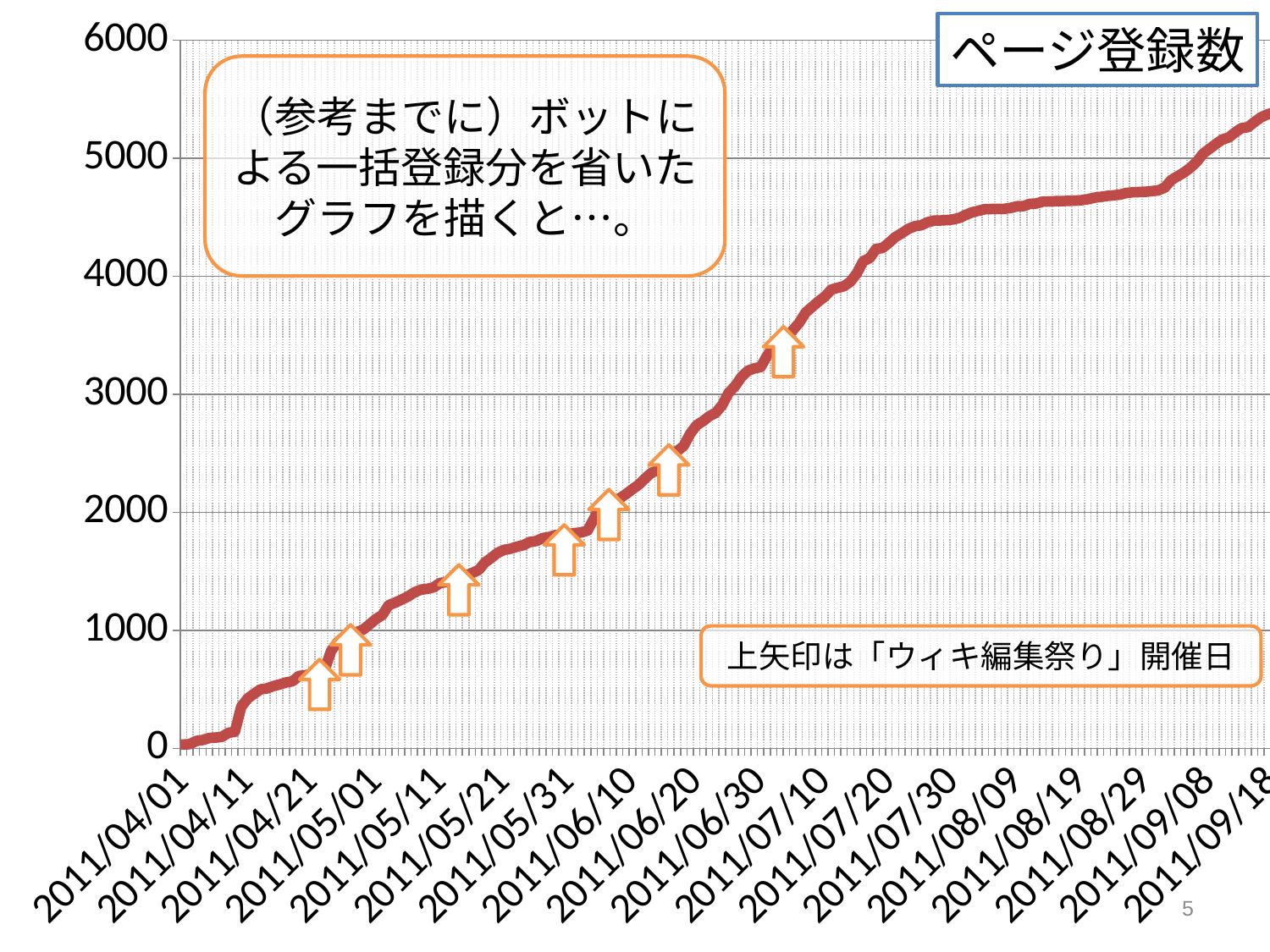

### Chart

| Category | page created (not bot) |
|---|---|
| 40626 | 1.0 |
| 40627 | 4.0 |
| 40628 | 0.0 |
| 40629 | 15.0 |
| 40634 | 32.0 |
| 40635 | 35.0 |
| 40636 | 62.0 |
| 40637 | 70.0 |
| 40638 | 87.0 |
| 40639 | 91.0 |
| 40640 | 97.0 |
| 40641 | 131.0 |
| 40642 | 140.0 |
| 40643 | 351.0 |
| 40644 | 422.0 |
| 40645 | 462.0 |
| 40646 | 499.0 |
| 40647 | 507.0 |
| 40648 | 527.0 |
| 40649 | 541.0 |
| 40650 | 558.0 |
| 40651 | 568.0 |
| 40652 | 613.0 |
| 40653 | 618.0 |
| 40654 | 633.0 |
| 40655 | 648.0 |
| 40656 | 664.0 |
| 40657 | 824.0 |
| 40658 | 898.0 |
| 40659 | 946.0 |
| 40660 | 962.0 |
| 40661 | 984.0 |
| 40662 | 1005.0 |
| 40663 | 1049.0 |
| 40664 | 1095.0 |
| 40665 | 1129.0 |
| 40666 | 1213.0 |
| 40667 | 1234.0 |
| 40668 | 1260.0 |
| 40669 | 1286.0 |
| 40670 | 1321.0 |
| 40671 | 1344.0 |
| 40672 | 1351.0 |
| 40673 | 1364.0 |
| 40674 | 1400.0 |
| 40675 | 1408.0 |
| 40676 | 1422.0 |
| 40677 | 1445.0 |
| 40678 | 1463.0 |
| 40679 | 1485.0 |
| 40680 | 1509.0 |
| 40681 | 1574.0 |
| 40682 | 1614.0 |
| 40683 | 1657.0 |
| 40684 | 1681.0 |
| 40685 | 1691.0 |
| 40686 | 1708.0 |
| 40687 | 1721.0 |
| 40688 | 1748.0 |
| 40689 | 1756.0 |
| 40690 | 1781.0 |
| 40691 | 1789.0 |
| 40692 | 1806.0 |
| 40693 | 1809.0 |
| 40694 | 1815.0 |
| 40695 | 1823.0 |
| 40696 | 1829.0 |
| 40697 | 1845.0 |
| 40698 | 1946.0 |
| 40699 | 2050.0 |
| 40700 | 2082.0 |
| 40701 | 2097.0 |
| 40702 | 2117.0 |
| 40703 | 2154.0 |
| 40704 | 2195.0 |
| 40705 | 2234.0 |
| 40706 | 2288.0 |
| 40707 | 2336.0 |
| 40708 | 2356.0 |
| 40709 | 2424.0 |
| 40710 | 2458.0 |
| 40711 | 2518.0 |
| 40712 | 2563.0 |
| 40713 | 2665.0 |
| 40714 | 2737.0 |
| 40715 | 2772.0 |
| 40716 | 2814.0 |
| 40717 | 2843.0 |
| 40718 | 2908.0 |
| 40719 | 3012.0 |
| 40720 | 3069.0 |
| 40721 | 3146.0 |
| 40722 | 3199.0 |
| 40723 | 3219.0 |
| 40724 | 3230.0 |
| 40725 | 3327.0 |
| 40726 | 3401.0 |
| 40727 | 3451.0 |
| 40728 | 3473.0 |
| 40729 | 3542.0 |
| 40730 | 3604.0 |
| 40731 | 3692.0 |
| 40732 | 3739.0 |
| 40733 | 3786.0 |
| 40734 | 3827.0 |
| 40735 | 3886.0 |
| 40736 | 3902.0 |
| 40737 | 3916.0 |
| 40738 | 3954.0 |
| 40739 | 4025.0 |
| 40740 | 4128.0 |
| 40741 | 4153.0 |
| 40742 | 4232.0 |
| 40743 | 4239.0 |
| 40744 | 4283.0 |
| 40745 | 4332.0 |
| 40746 | 4364.0 |
| 40747 | 4400.0 |
| 40748 | 4423.0 |
| 40749 | 4431.0 |
| 40750 | 4457.0 |
| 40751 | 4471.0 |
| 40752 | 4472.0 |
| 40753 | 4475.0 |
| 40754 | 4481.0 |
| 40755 | 4494.0 |
| 40756 | 4520.0 |
| 40757 | 4542.0 |
| 40758 | 4555.0 |
| 40759 | 4568.0 |
| 40761 | 4571.0 |
| 40762 | 4571.0 |
| 40763 | 4579.0 |
| 40764 | 4593.0 |
| 40765 | 4594.0 |
| 40766 | 4613.0 |
| 40767 | 4616.0 |
| 40768 | 4632.0 |
| 40769 | 4633.0 |
| 40770 | 4636.0 |
| 40771 | 4636.0 |
| 40772 | 4639.0 |
| 40773 | 4640.0 |
| 40774 | 4644.0 |
| 40775 | 4652.0 |
| 40776 | 4665.0 |
| 40777 | 4672.0 |
| 40778 | 4680.0 |
| 40779 | 4685.0 |
| 40780 | 4691.0 |
| 40781 | 4705.0 |
| 40782 | 4711.0 |
| 40783 | 4713.0 |
| 40784 | 4715.0 |
| 40785 | 4721.0 |
| 40786 | 4727.0 |
| 40787 | 4751.0 |
| 40788 | 4814.0 |
| 40789 | 4847.0 |
| 40790 | 4878.0 |
| 40791 | 4919.0 |
| 40792 | 4970.0 |
| 40793 | 5039.0 |
| 40794 | 5080.0 |
| 40795 | 5121.0 |
| 40796 | 5159.0 |
| 40797 | 5176.0 |
| 40798 | 5220.0 |
| 40799 | 5255.0 |
| 40800 | 5263.0 |
| 40801 | 5307.0 |
| 40802 | 5346.0 |
| 40803 | 5371.0 |
| 40804 | 5387.0 |
ページ登録数
（参考までに）ボットによる一括登録分を省いたグラフを描くと…。

上矢印は「ウィキ編集祭り」開催日

5